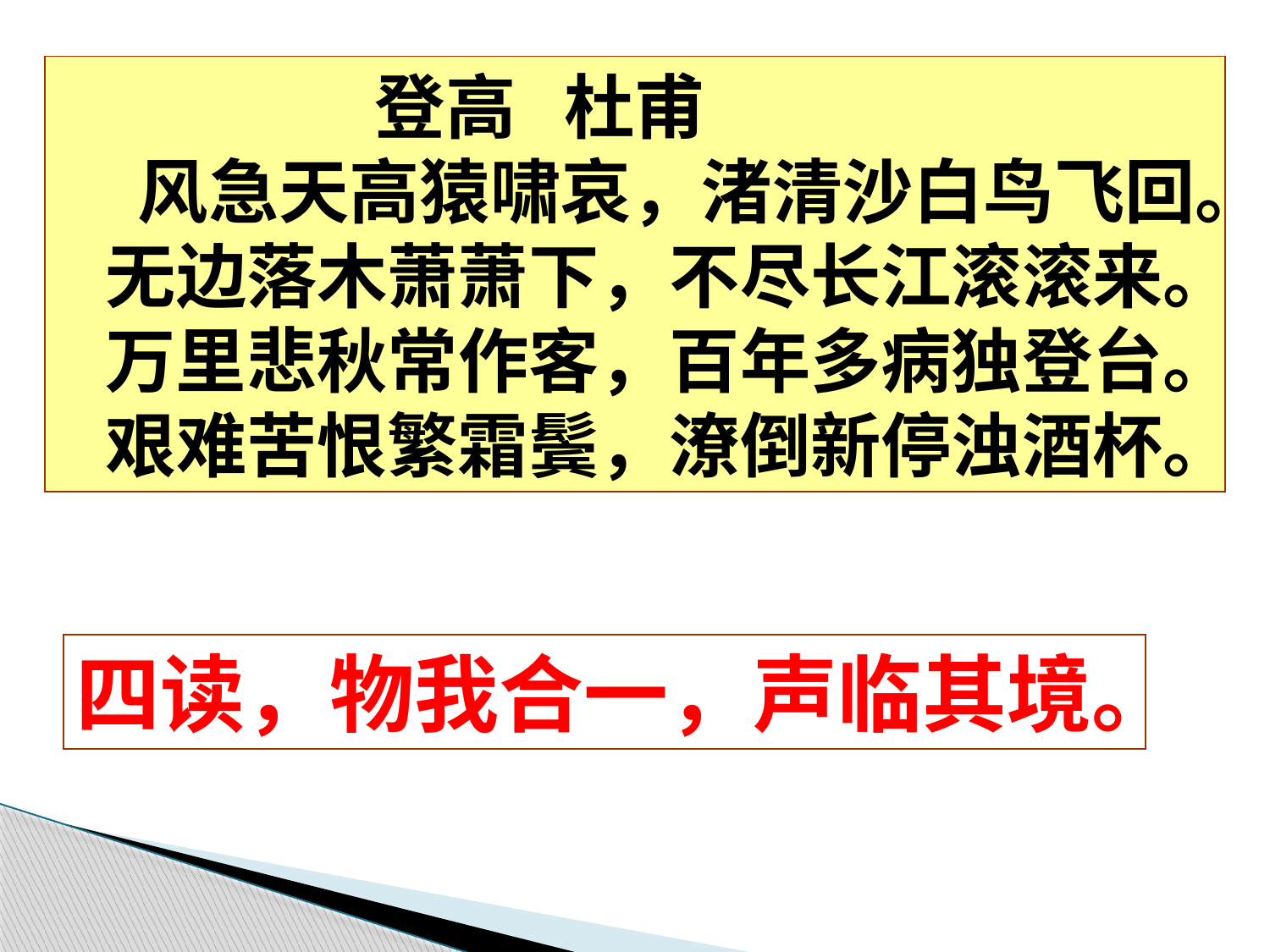

#
                     登高   杜甫                                     风急天高猿啸哀，渚清沙白鸟飞回。   无边落木萧萧下，不尽长江滚滚来。   万里悲秋常作客，百年多病独登台。   艰难苦恨繁霜鬓，潦倒新停浊酒杯。

四读，物我合一，声临其境。